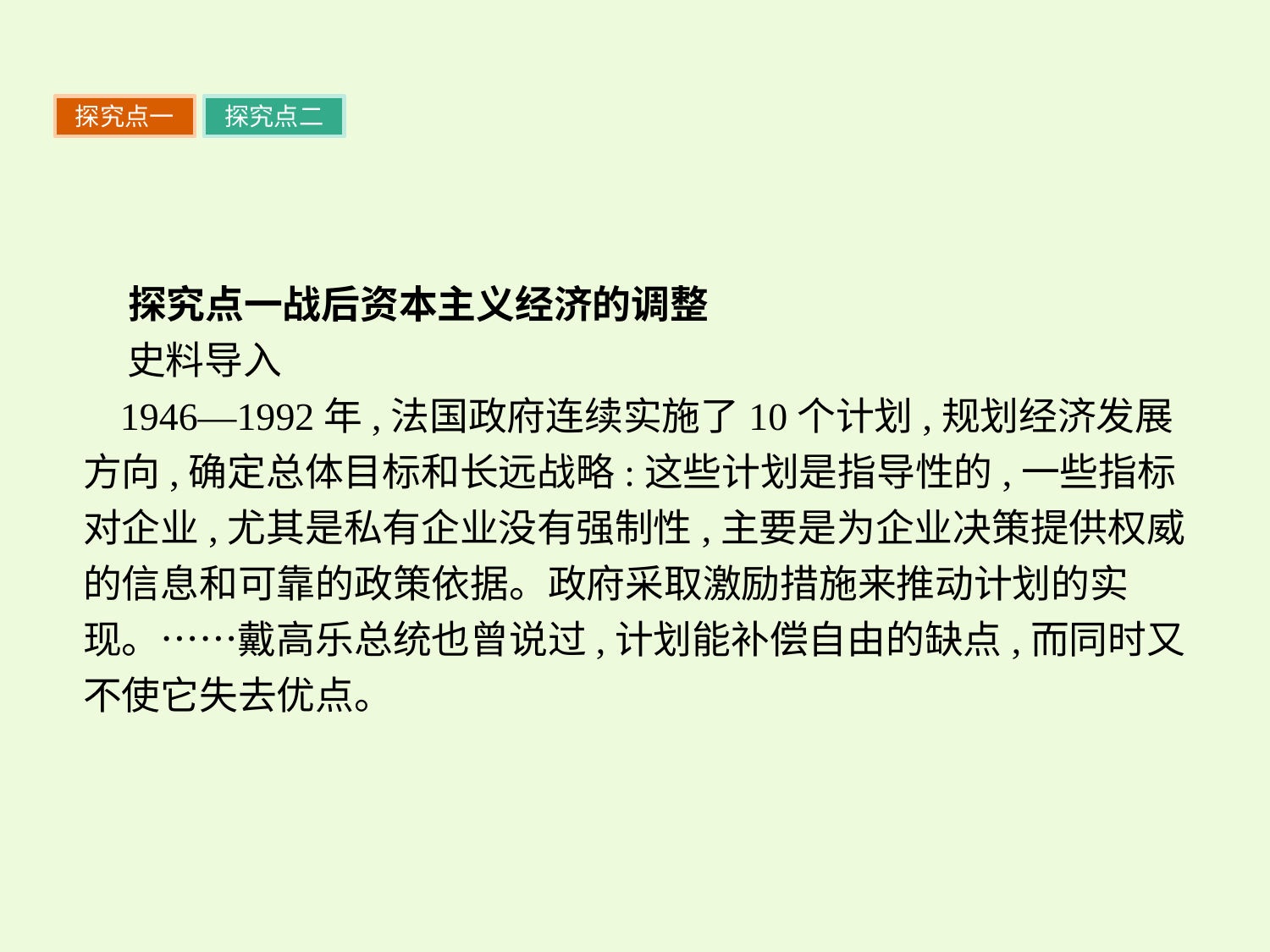

探究点一
探究点二
    探究点一战后资本主义经济的调整
    史料导入
1946—1992年,法国政府连续实施了10个计划,规划经济发展方向,确定总体目标和长远战略:这些计划是指导性的,一些指标对企业,尤其是私有企业没有强制性,主要是为企业决策提供权威的信息和可靠的政策依据。政府采取激励措施来推动计划的实现。……戴高乐总统也曾说过,计划能补偿自由的缺点,而同时又不使它失去优点。